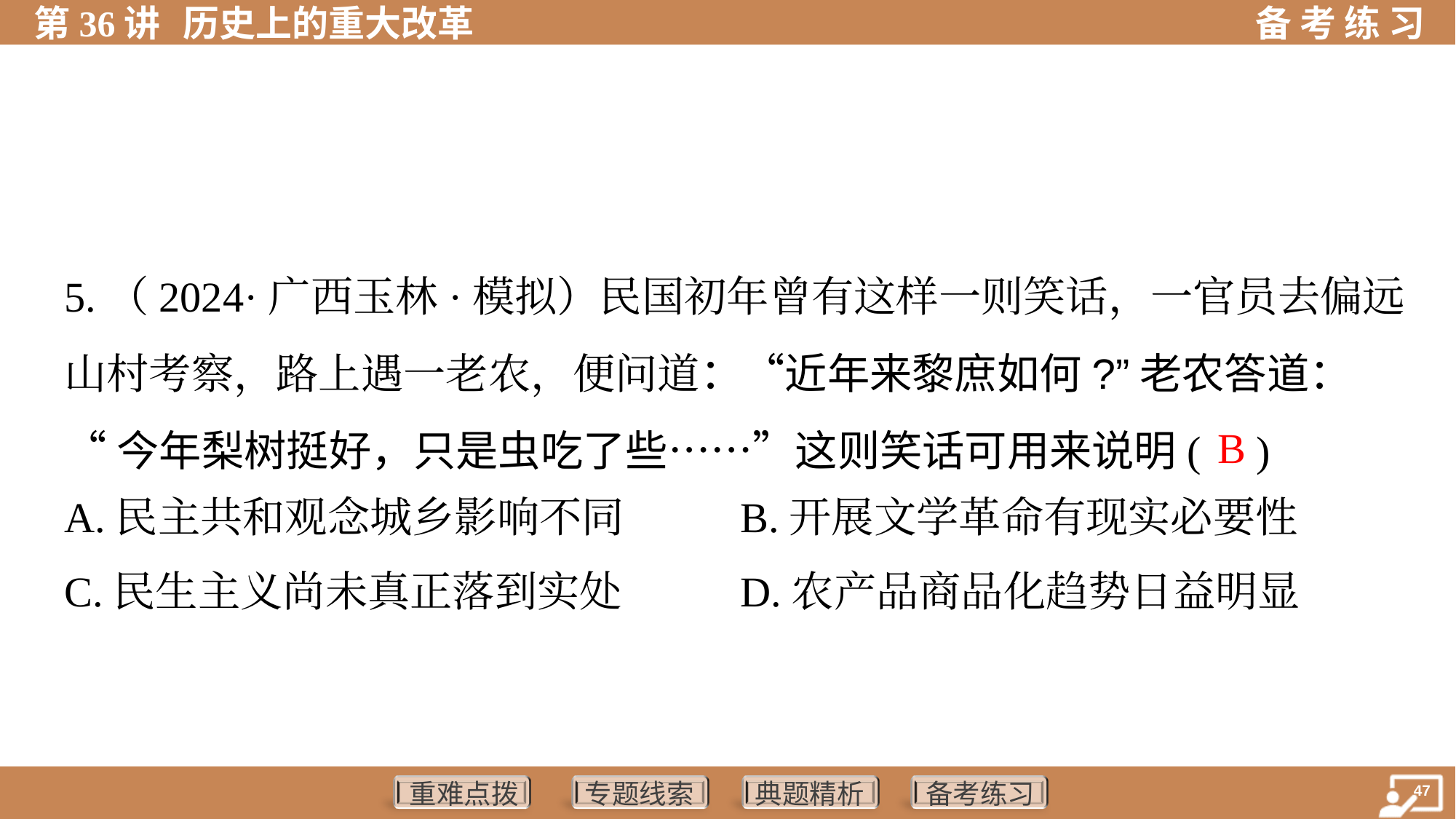

5.（2024·广西玉林·模拟）民国初年曾有这样一则笑话，一官员去偏远
山村考察，路上遇一老农，便问道：“近年来黎庶如何?”老农答道：
“今年梨树挺好，只是虫吃了些……”这则笑话可用来说明(     )
B
A.民主共和观念城乡影响不同	B.开展文学革命有现实必要性
C.民生主义尚未真正落到实处	D.农产品商品化趋势日益明显